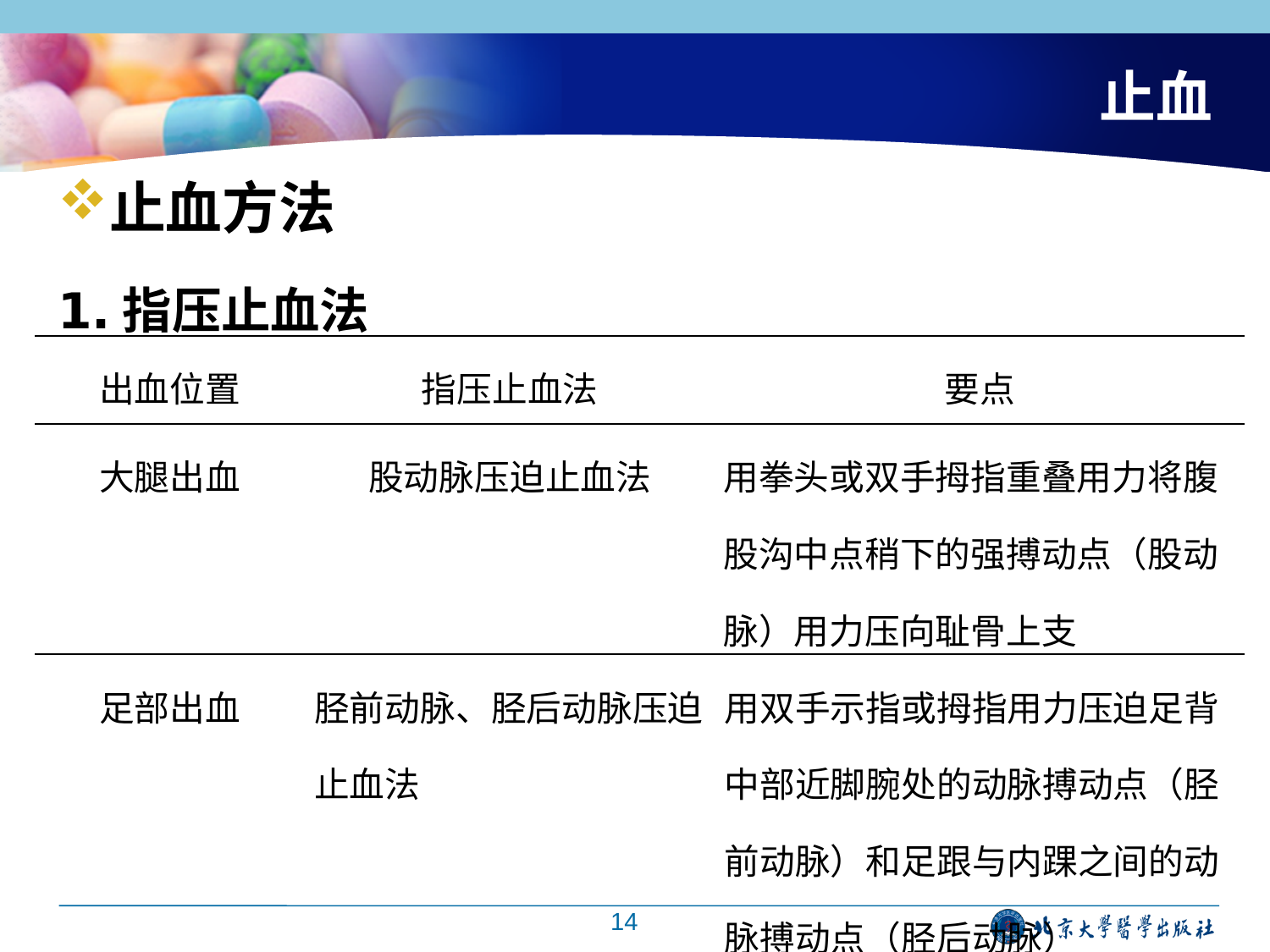

# 止血
止血方法
1.指压止血法
| 出血位置 | 指压止血法 | 要点 |
| --- | --- | --- |
| 大腿出血 | 股动脉压迫止血法 | 用拳头或双手拇指重叠用力将腹股沟中点稍下的强搏动点（股动脉）用力压向耻骨上支 |
| 足部出血 | 胫前动脉、胫后动脉压迫止血法 | 用双手示指或拇指用力压迫足背中部近脚腕处的动脉搏动点（胫前动脉）和足跟与内踝之间的动脉搏动点（胫后动脉） |
14